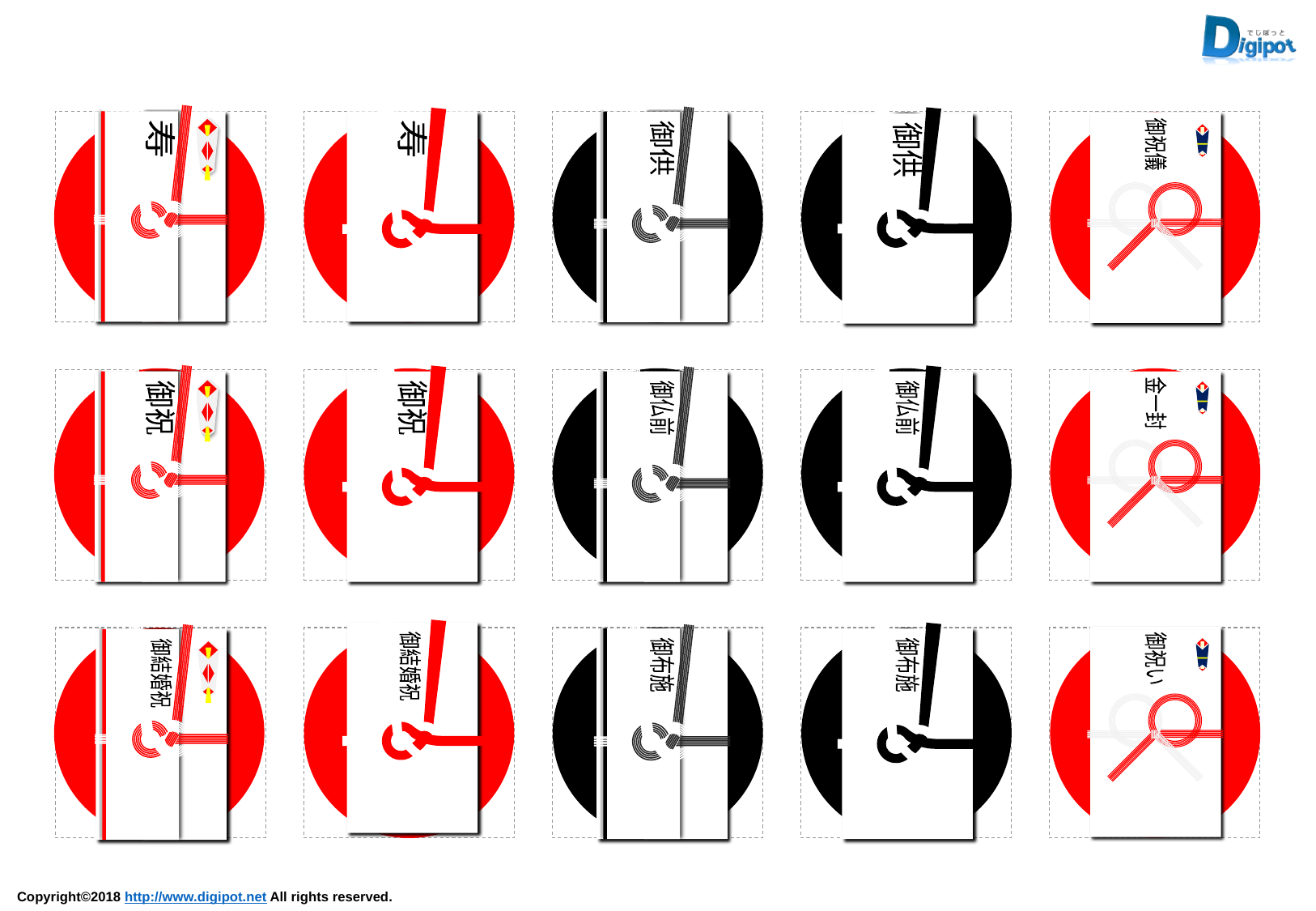

寿

御供

御供

寿

御祝儀

御祝

御祝

御仏前

御仏前

金一封

御結婚祝

御布施

御布施

御結婚祝

御祝い